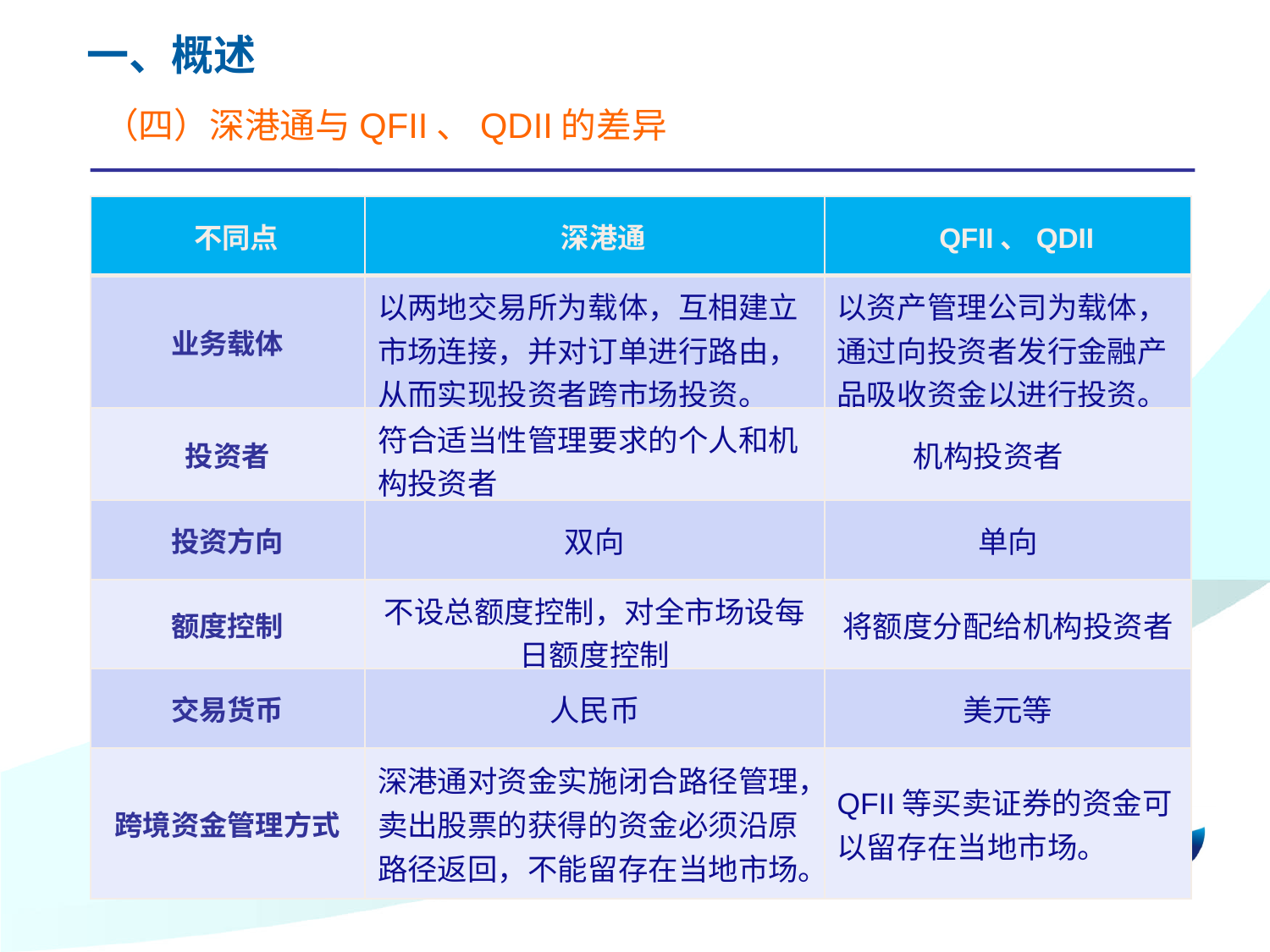

一、概述
（四）深港通与QFII、QDII的差异

| 不同点 | 深港通 | QFII、QDII |
| --- | --- | --- |
| 业务载体 | 以两地交易所为载体，互相建立市场连接，并对订单进行路由，从而实现投资者跨市场投资。 | 以资产管理公司为载体，通过向投资者发行金融产品吸收资金以进行投资。 |
| 投资者 | 符合适当性管理要求的个人和机构投资者 | 机构投资者 |
| 投资方向 | 双向 | 单向 |
| 额度控制 | 不设总额度控制，对全市场设每日额度控制 | 将额度分配给机构投资者 |
| 交易货币 | 人民币 | 美元等 |
| 跨境资金管理方式 | 深港通对资金实施闭合路径管理，卖出股票的获得的资金必须沿原路径返回，不能留存在当地市场。 | QFII等买卖证券的资金可以留存在当地市场。 |